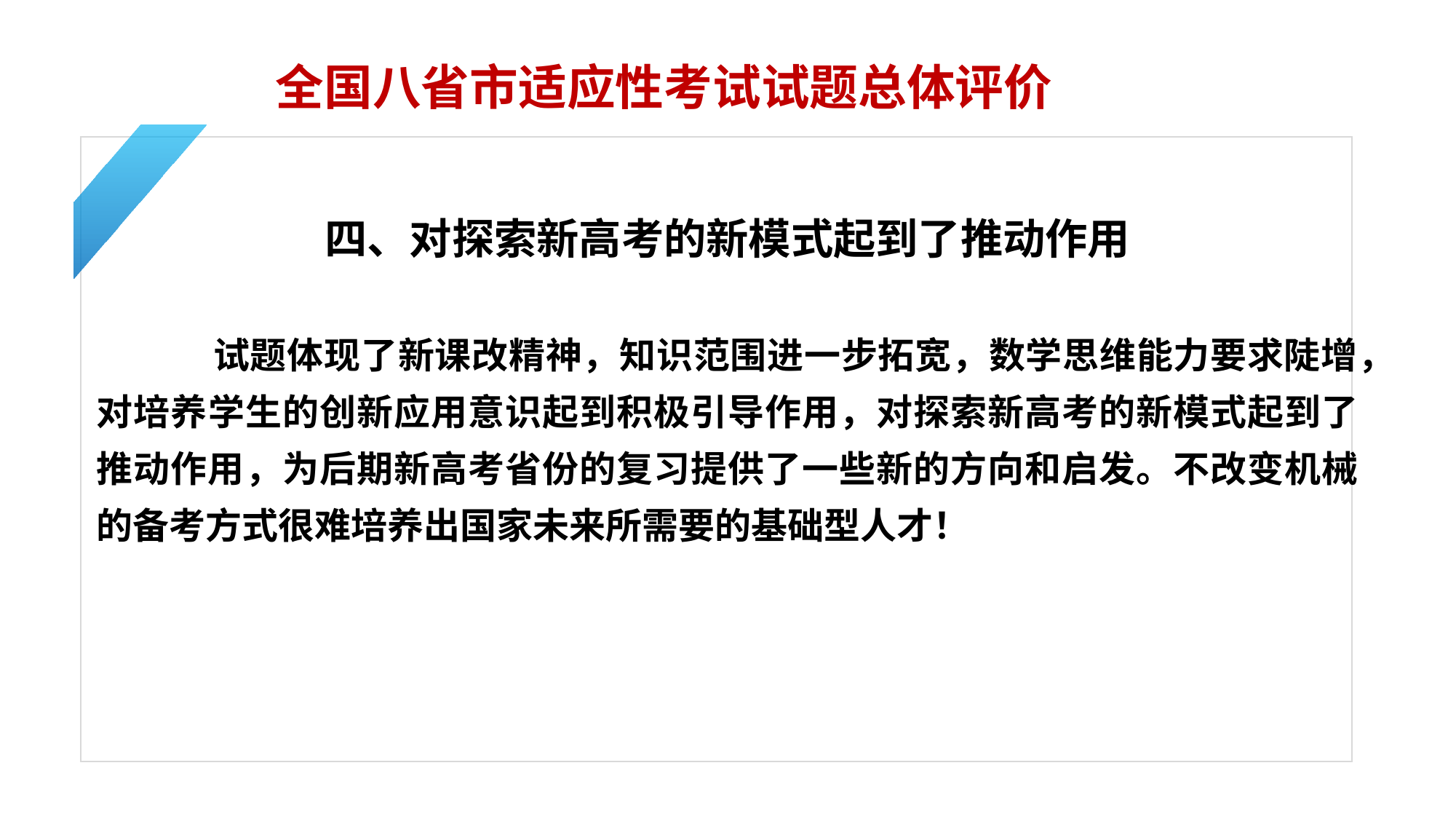

全国八省市适应性考试试题总体评价

四、对探索新高考的新模式起到了推动作用

          试题体现了新课改精神，知识范围进一步拓宽，数学思维能力要求陡增，对培养学生的创新应用意识起到积极引导作用，对探索新高考的新模式起到了推动作用，为后期新高考省份的复习提供了一些新的方向和启发。不改变机械的备考方式很难培养出国家未来所需要的基础型人才！